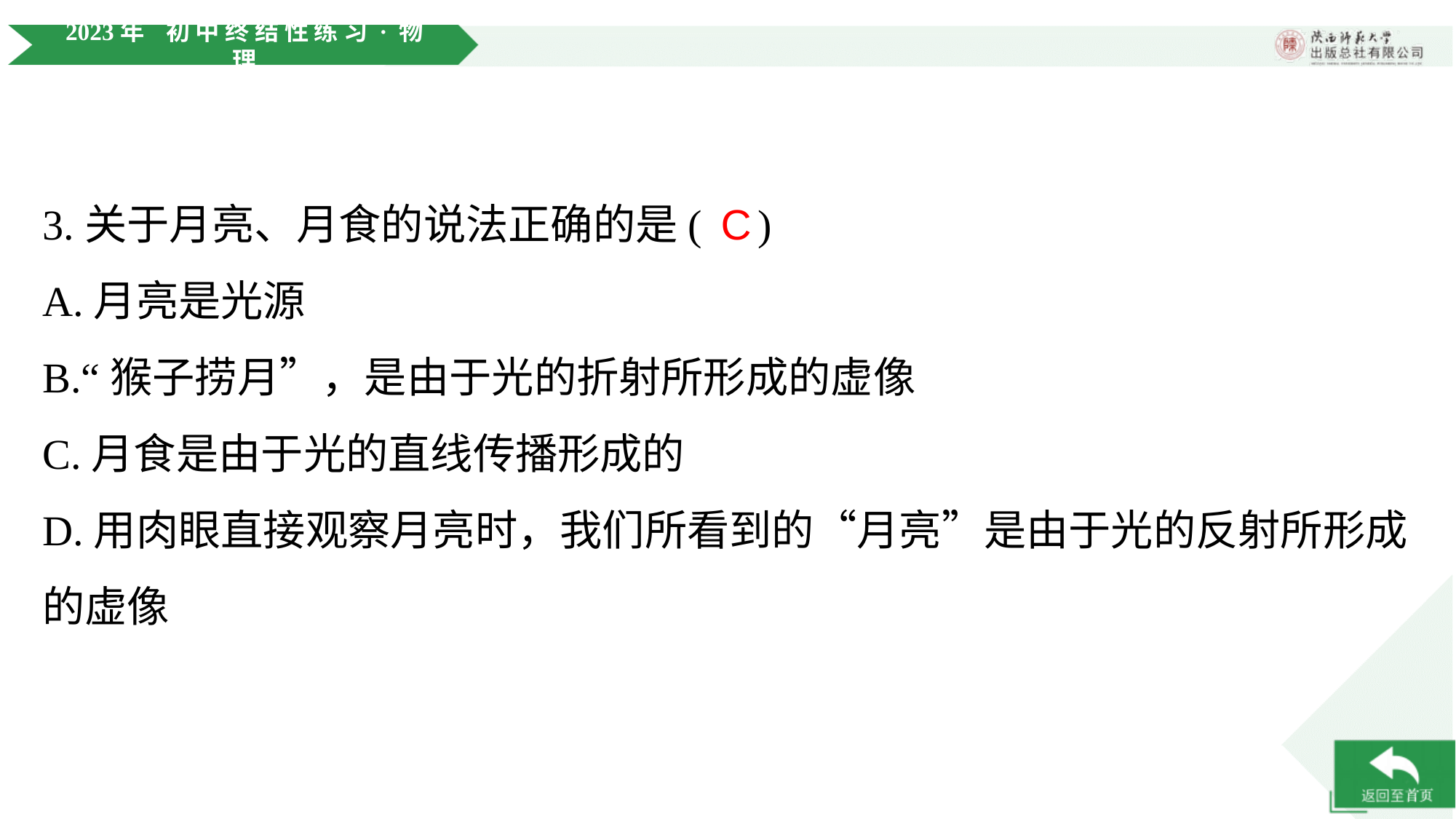

3.关于月亮、月食的说法正确的是(     )
C
A.月亮是光源
B.“猴子捞月”，是由于光的折射所形成的虚像
C.月食是由于光的直线传播形成的
D.用肉眼直接观察月亮时，我们所看到的“月亮”是由于光的反射所形成的虚像